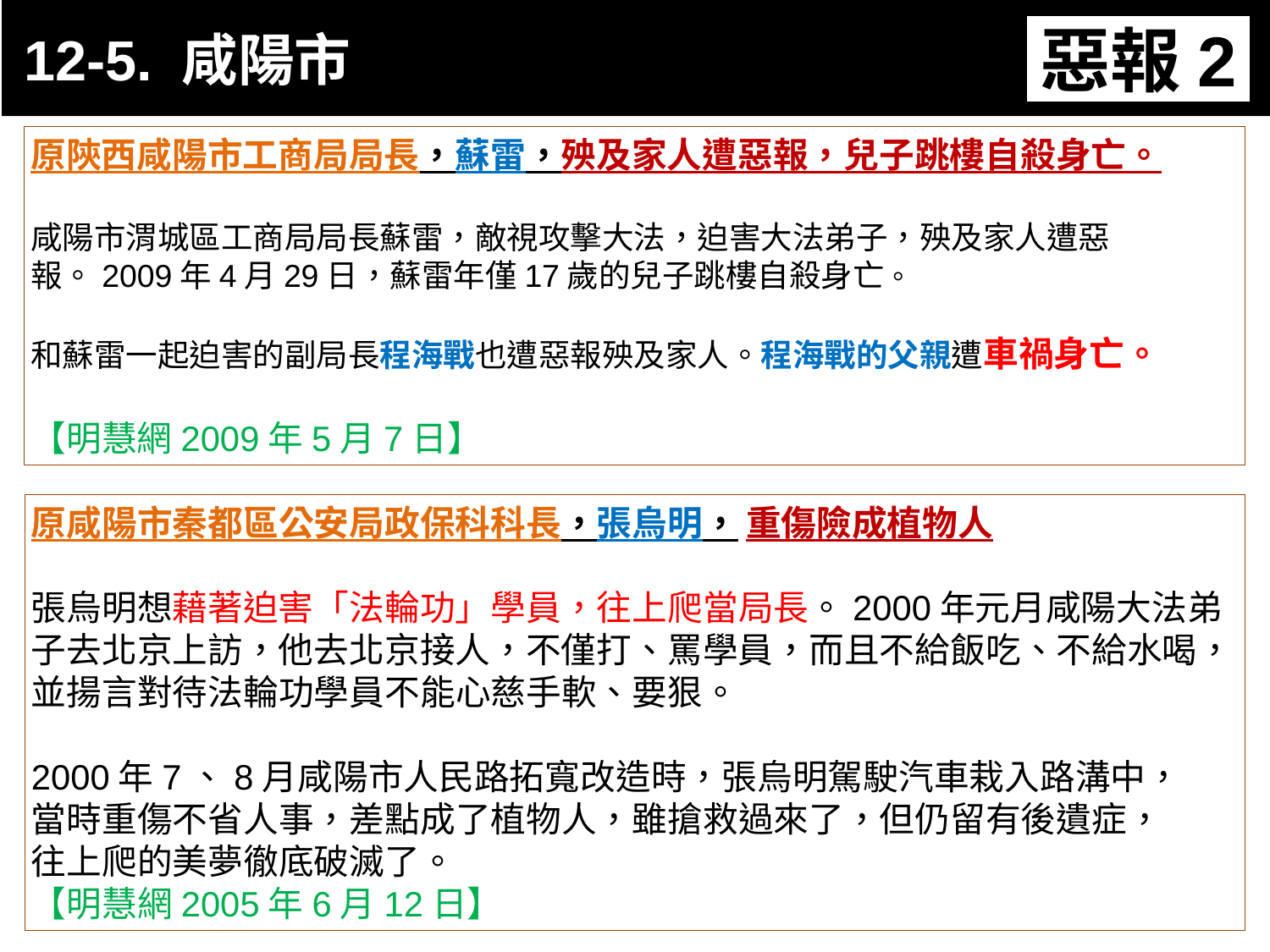

12-5. 咸陽市
惡報2

11-3. XX市官員惡報實例
原陝西咸陽市工商局局長，蘇雷，殃及家人遭惡報，兒子跳樓自殺身亡。

咸陽市渭城區工商局局長蘇雷，敵視攻擊大法，迫害大法弟子，殃及家人遭惡報。2009年4月29日，蘇雷年僅17歲的兒子跳樓自殺身亡。

和蘇雷一起迫害的副局長程海戰也遭惡報殃及家人。程海戰的父親遭車禍身亡。

【明慧網2009年5月7日】
原咸陽市秦都區公安局政保科科長，張烏明， 重傷險成植物人

張烏明想藉著迫害「法輪功」學員，往上爬當局長。2000年元月咸陽大法弟子去北京上訪，他去北京接人，不僅打、罵學員，而且不給飯吃、不給水喝，並揚言對待法輪功學員不能心慈手軟、要狠。

2000年7、8月咸陽市人民路拓寬改造時，張烏明駕駛汽車栽入路溝中，
當時重傷不省人事，差點成了植物人，雖搶救過來了，但仍留有後遺症，
往上爬的美夢徹底破滅了。
【明慧網2005年6月12日】